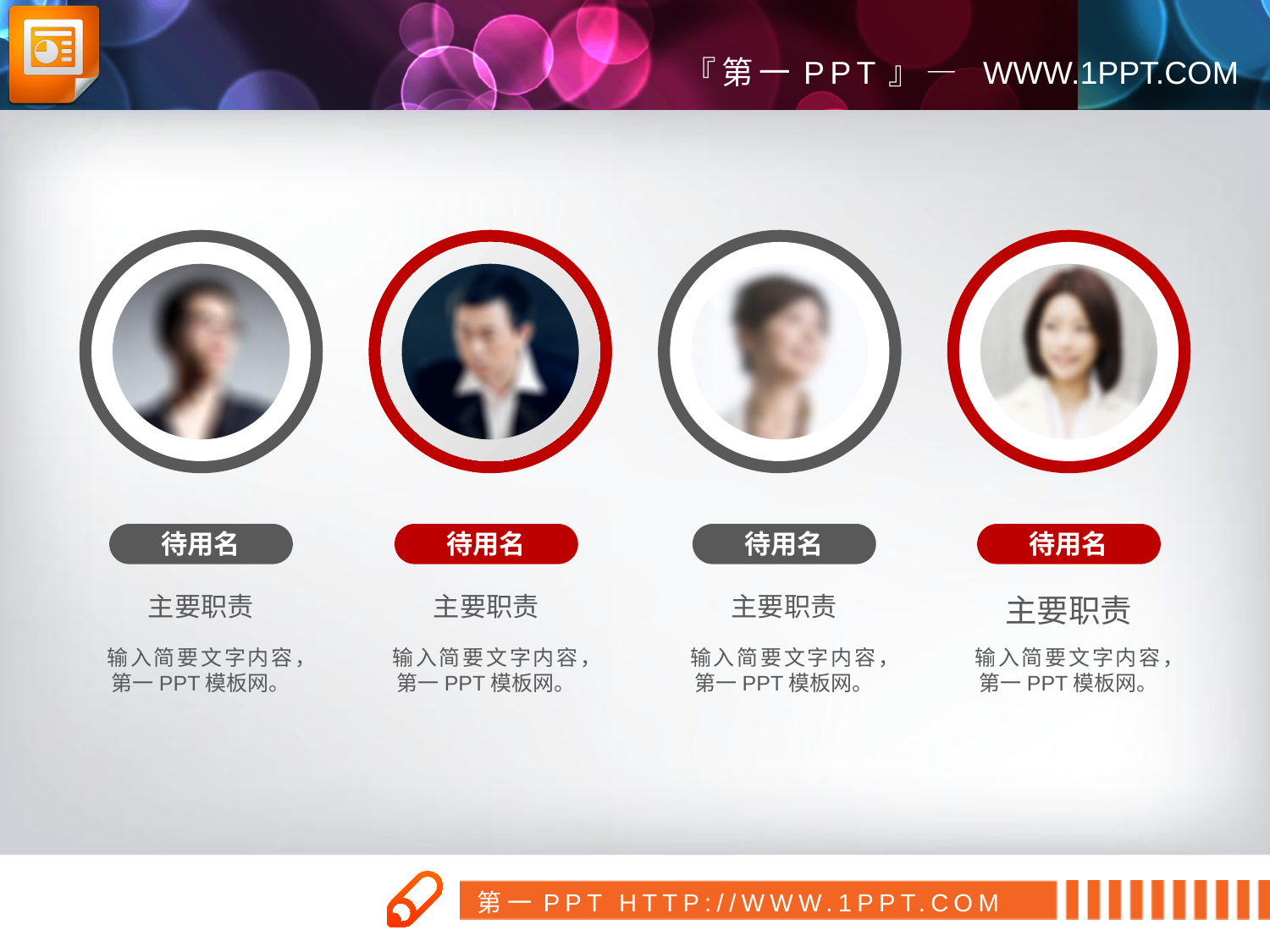

待用名
待用名
待用名
待用名
主要职责
主要职责
主要职责
主要职责
输入简要文字内容， 第一PPT模板网。
输入简要文字内容， 第一PPT模板网。
输入简要文字内容， 第一PPT模板网。
输入简要文字内容， 第一PPT模板网。